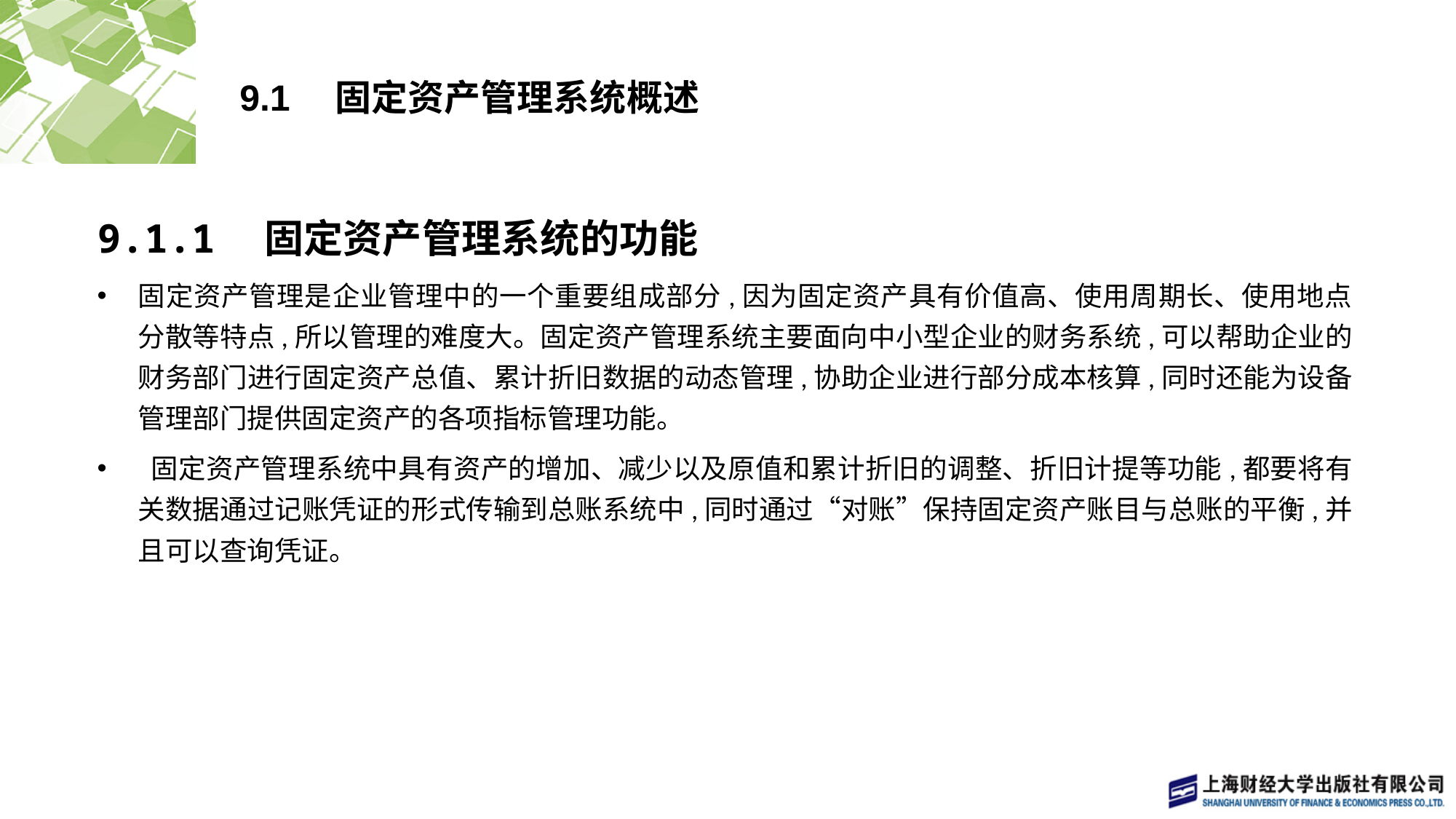

# 9.1　固定资产管理系统概述
9.1.1　固定资产管理系统的功能
固定资产管理是企业管理中的一个重要组成部分,因为固定资产具有价值高、使用周期长、使用地点分散等特点,所以管理的难度大。固定资产管理系统主要面向中小型企业的财务系统,可以帮助企业的财务部门进行固定资产总值、累计折旧数据的动态管理,协助企业进行部分成本核算,同时还能为设备管理部门提供固定资产的各项指标管理功能。
 固定资产管理系统中具有资产的增加、减少以及原值和累计折旧的调整、折旧计提等功能,都要将有关数据通过记账凭证的形式传输到总账系统中,同时通过“对账”保持固定资产账目与总账的平衡,并且可以查询凭证。